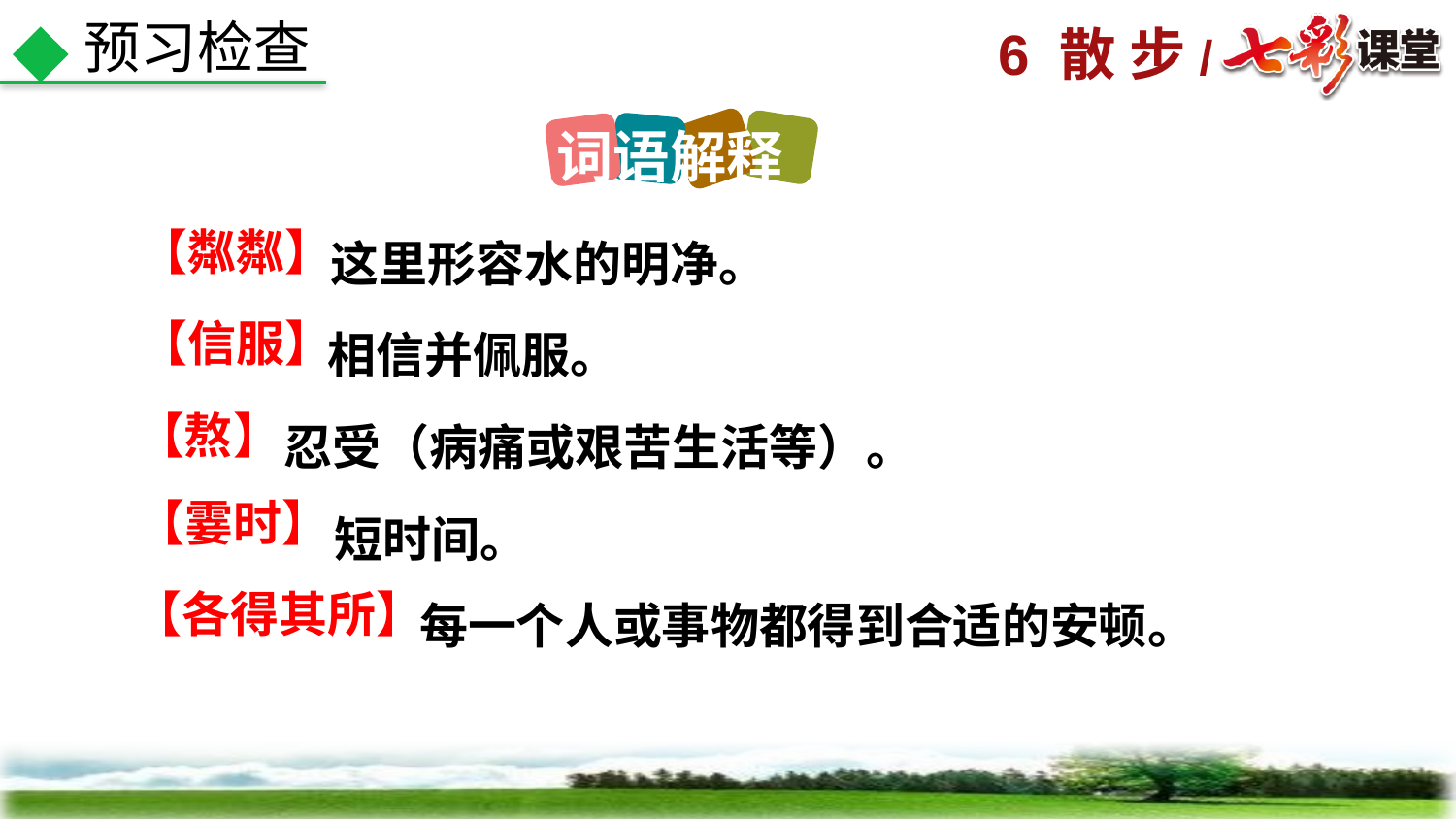

预习检查

词语解释

这里形容水的明净。
【粼粼】
相信并佩服。
【信服】
忍受（病痛或艰苦生活等）。
【熬】
短时间。
【霎时】
每一个人或事物都得到合适的安顿。
【各得其所】